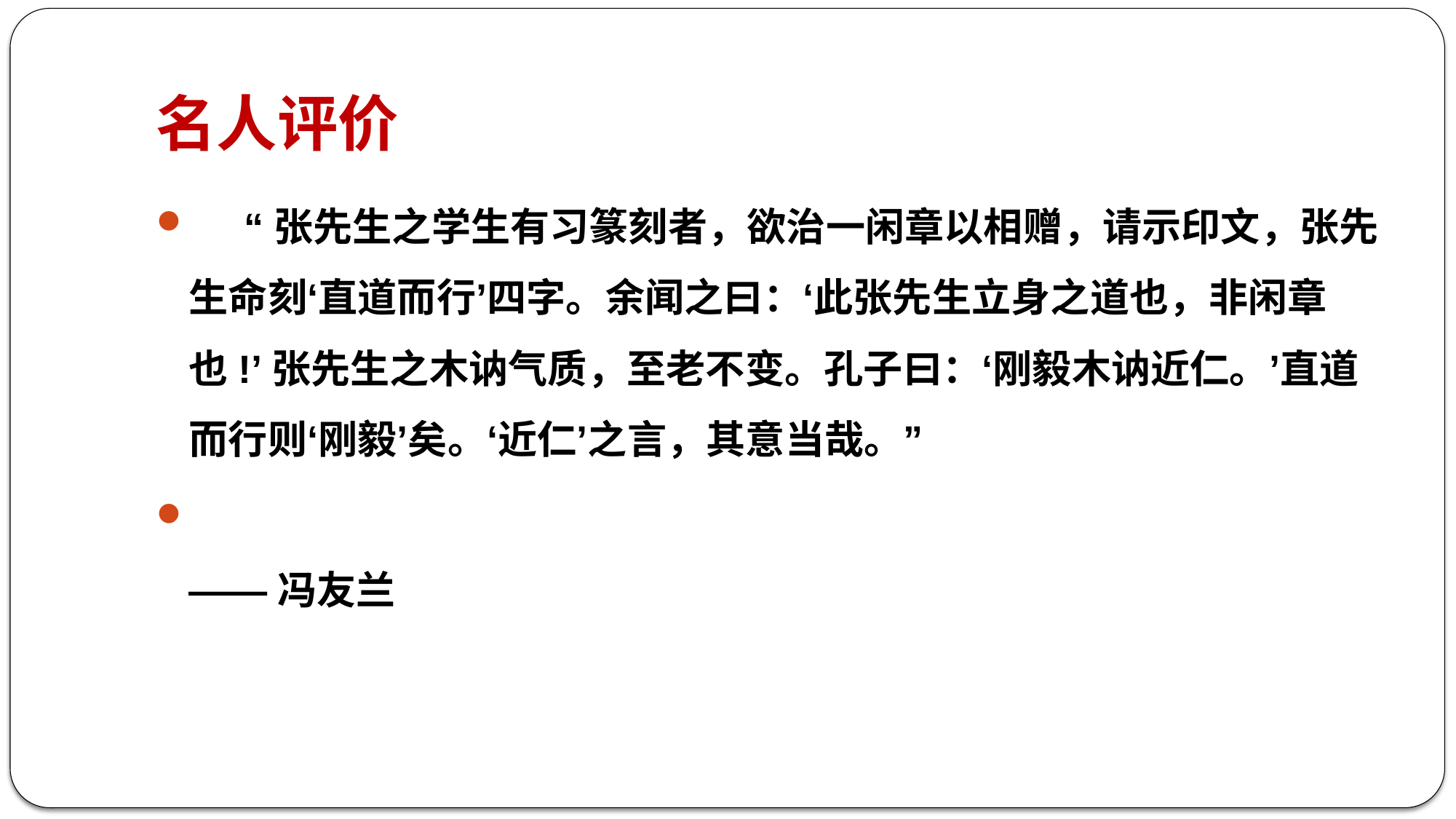

# 名人评价
     “张先生之学生有习篆刻者，欲治一闲章以相赠，请示印文，张先生命刻‘直道而行’四字。余闻之曰：‘此张先生立身之道也，非闲章也!’张先生之木讷气质，至老不变。孔子曰：‘刚毅木讷近仁。’直道而行则‘刚毅’矣。‘近仁’之言，其意当哉。”
                                                                                                            ——冯友兰